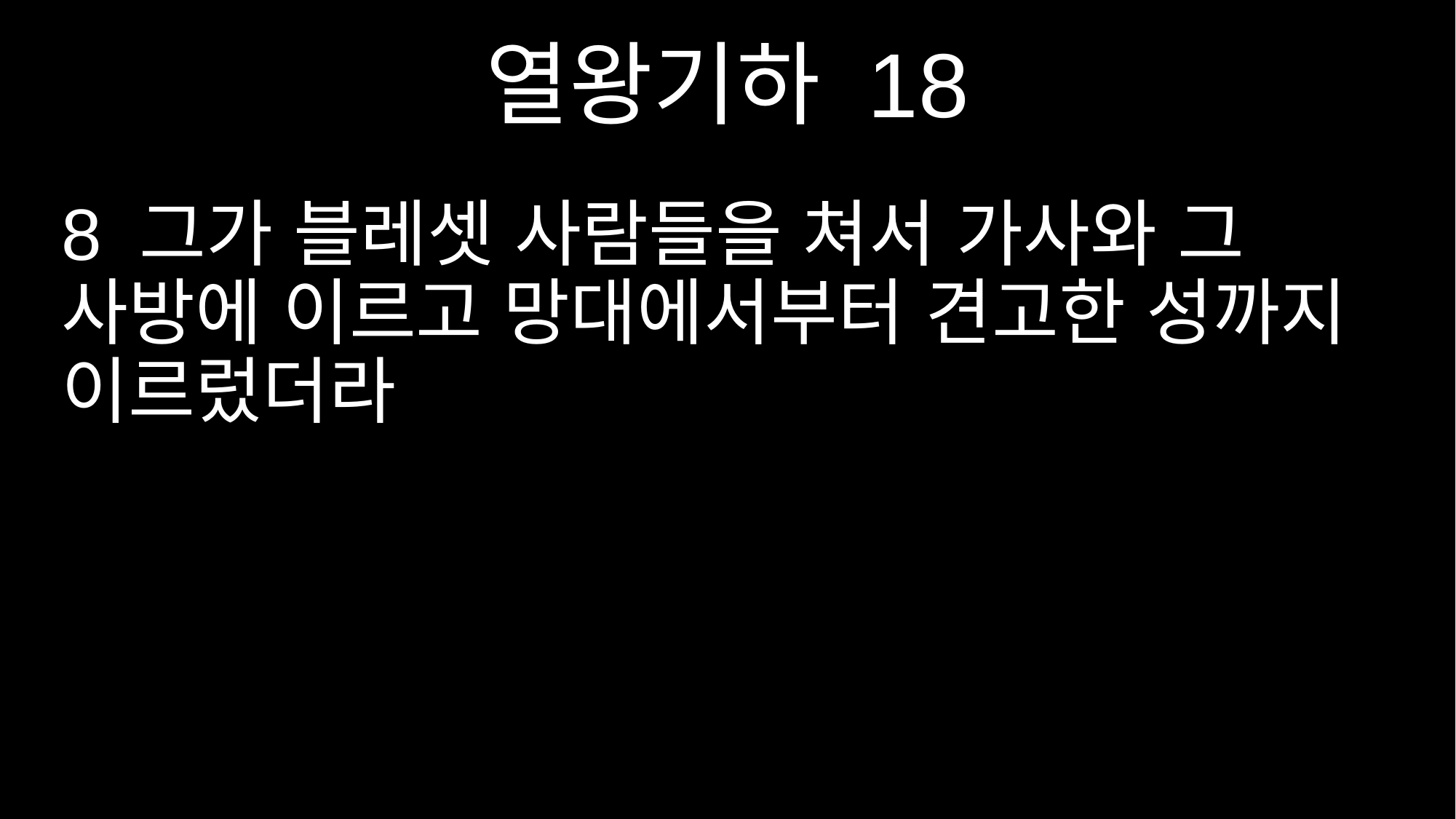

열왕기하 18
8 그가 블레셋 사람들을 쳐서 가사와 그 사방에 이르고 망대에서부터 견고한 성까지 이르렀더라